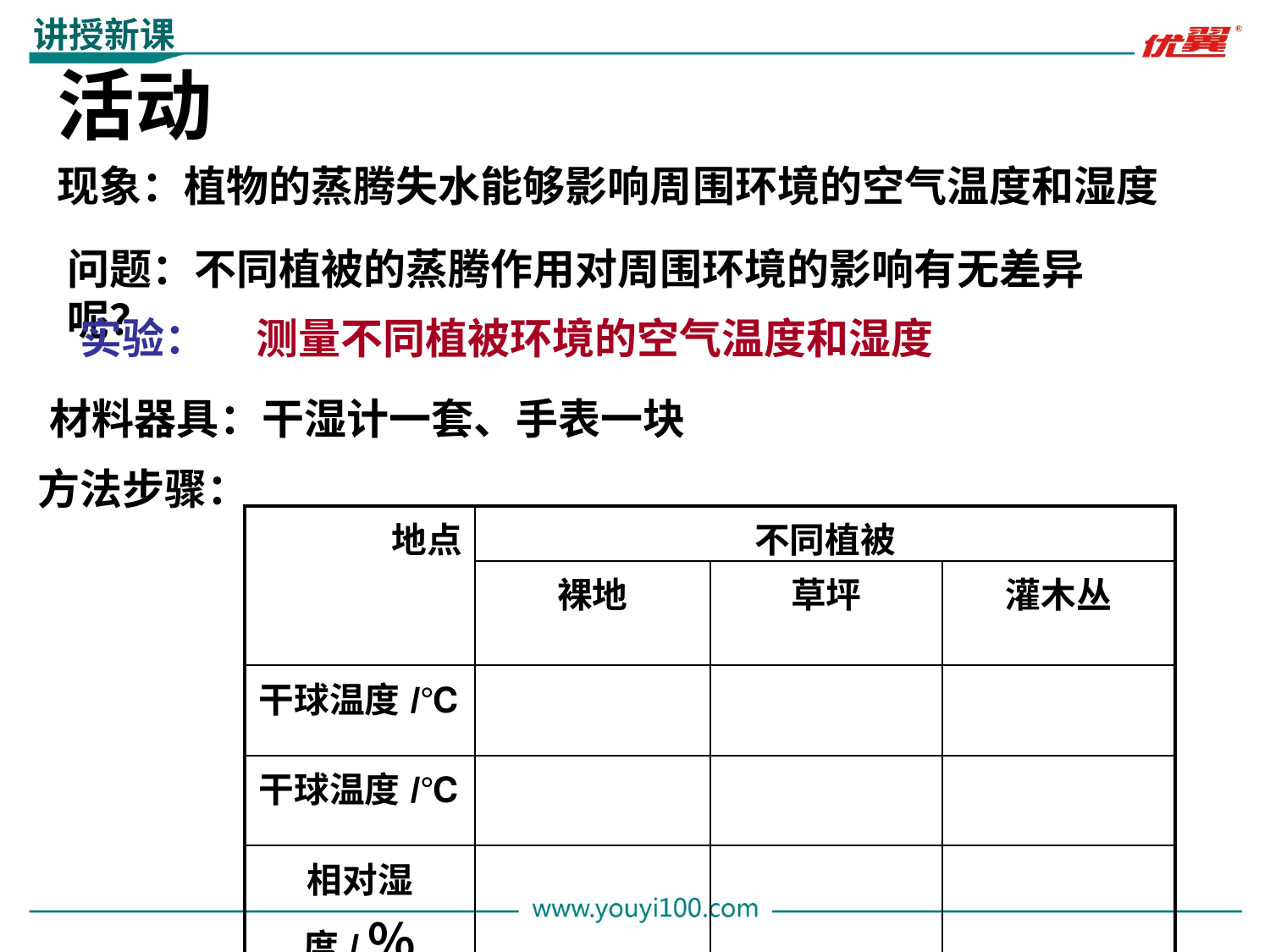

讲授新课
活动
现象：植物的蒸腾失水能够影响周围环境的空气温度和湿度
问题：不同植被的蒸腾作用对周围环境的影响有无差异呢？
        实验：
测量不同植被环境的空气温度和湿度
材料器具：干湿计一套、手表一块
方法步骤：
| 地点 | 不同植被 |  |  |
| --- | --- | --- | --- |
|  | 裸地 | 草坪 | 灌木丛 |
| 干球温度/℃ |  |  |  |
| 干球温度/℃ |  |  |  |
| 相对湿度/％ |  |  |  |